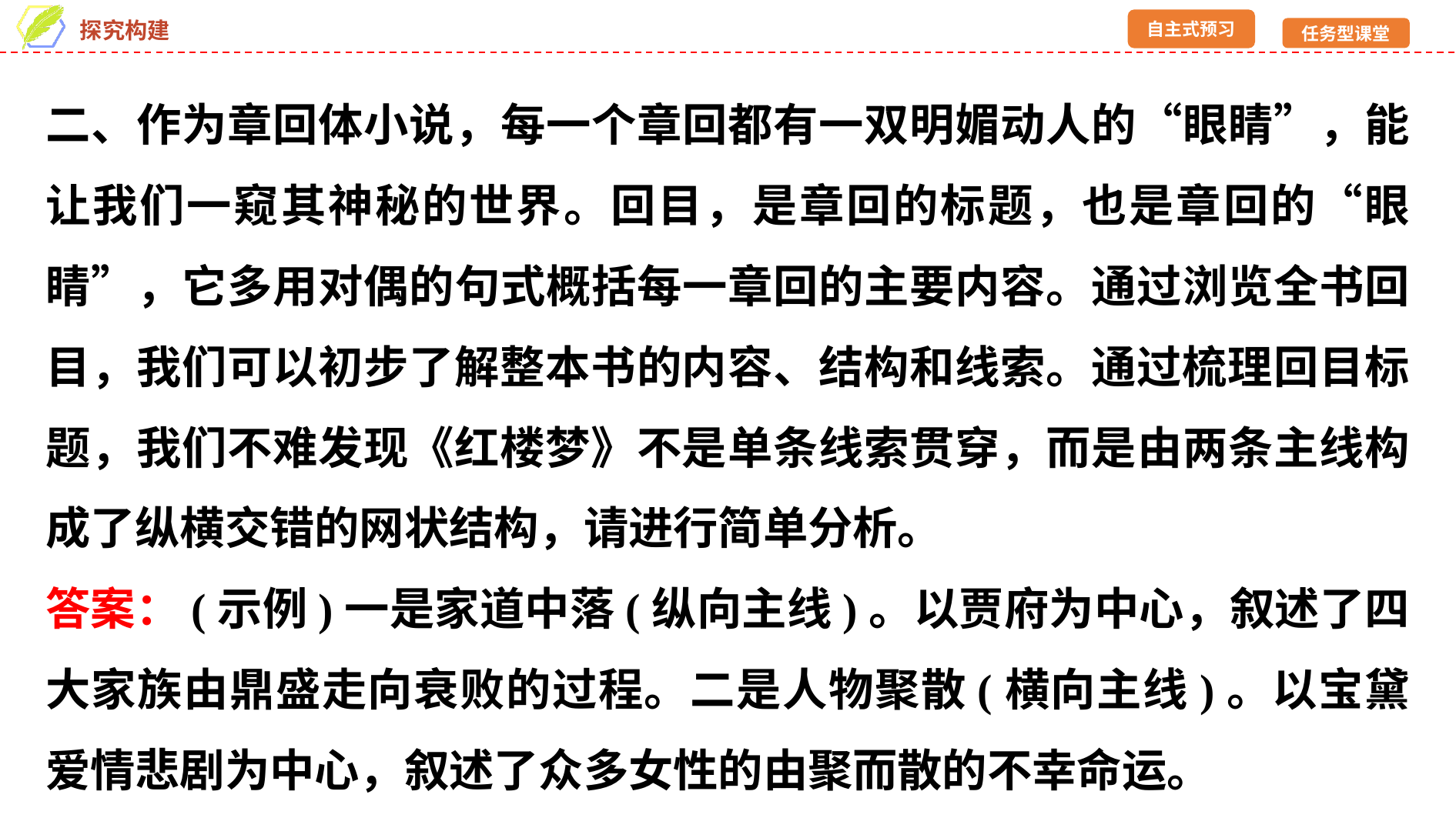

二、作为章回体小说，每一个章回都有一双明媚动人的“眼睛”，能让我们一窥其神秘的世界。回目，是章回的标题，也是章回的“眼睛”，它多用对偶的句式概括每一章回的主要内容。通过浏览全书回目，我们可以初步了解整本书的内容、结构和线索。通过梳理回目标题，我们不难发现《红楼梦》不是单条线索贯穿，而是由两条主线构成了纵横交错的网状结构，请进行简单分析。
答案：(示例)一是家道中落(纵向主线)。以贾府为中心，叙述了四大家族由鼎盛走向衰败的过程。二是人物聚散(横向主线)。以宝黛爱情悲剧为中心，叙述了众多女性的由聚而散的不幸命运。